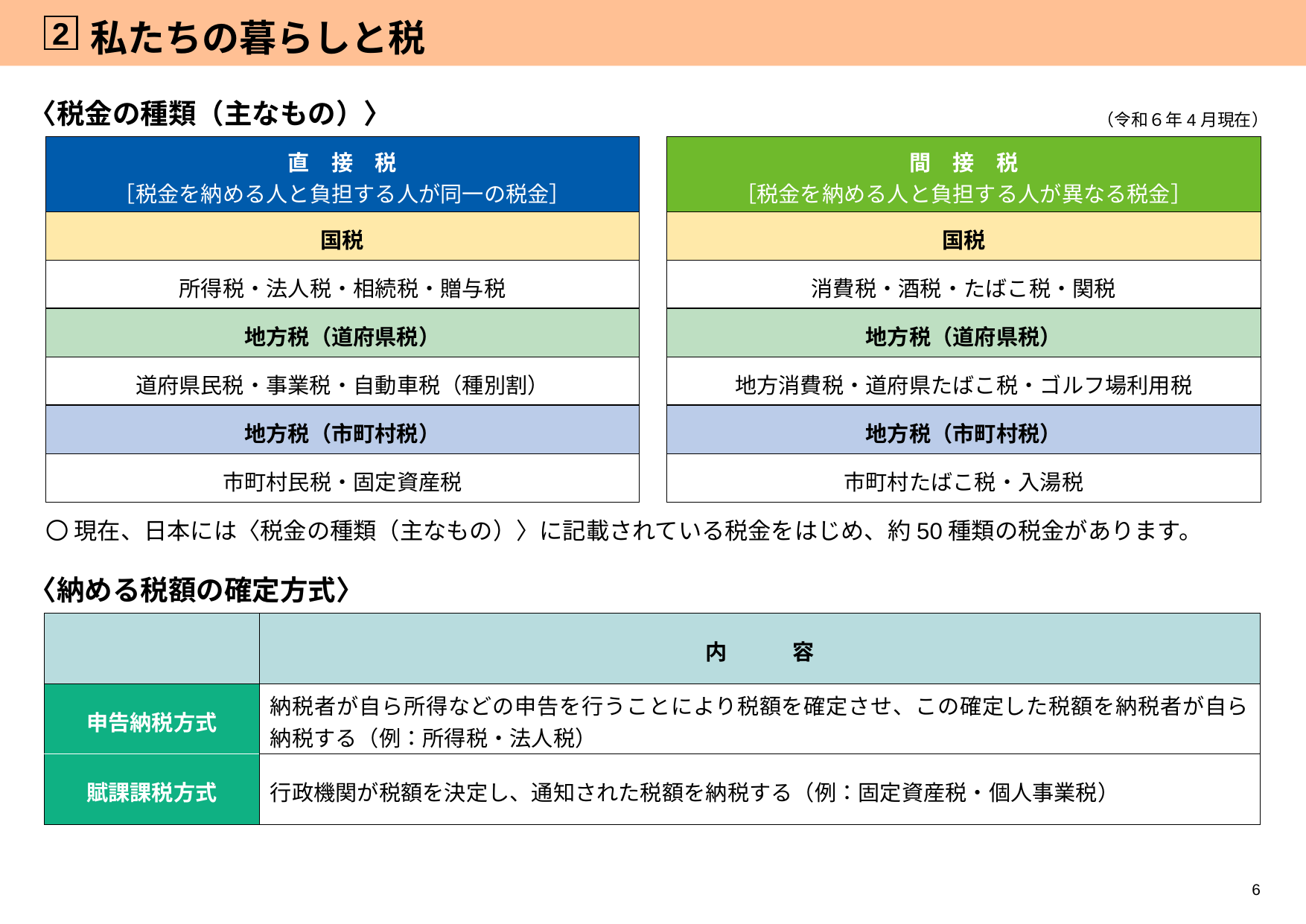

2
# 私たちの暮らしと税
〈税金の種類（主なもの）〉
（令和６年4月現在）
| 直　接　税 ［税金を納める人と負担する人が同一の税金］ |
| --- |
| 国税 |
| 所得税・法人税・相続税・贈与税 |
| 地方税（道府県税） |
| 道府県民税・事業税・自動車税（種別割） |
| 地方税（市町村税） |
| 市町村民税・固定資産税 |
| 間　接　税 ［税金を納める人と負担する人が異なる税金］ |
| --- |
| 国税 |
| 消費税・酒税・たばこ税・関税 |
| 地方税（道府県税） |
| 地方消費税・道府県たばこ税・ゴルフ場利用税 |
| 地方税（市町村税） |
| 市町村たばこ税・入湯税 |
〇 現在、日本には〈税金の種類（主なもの）〉に記載されている税金をはじめ、約50種類の税金があります。
〈納める税額の確定方式〉
|  | 内　　　容 |
| --- | --- |
| 申告納税方式 | 納税者が自ら所得などの申告を行うことにより税額を確定させ、この確定した税額を納税者が自ら納税する（例：所得税・法人税） |
| 賦課課税方式 | 行政機関が税額を決定し、通知された税額を納税する（例：固定資産税・個人事業税） |
6